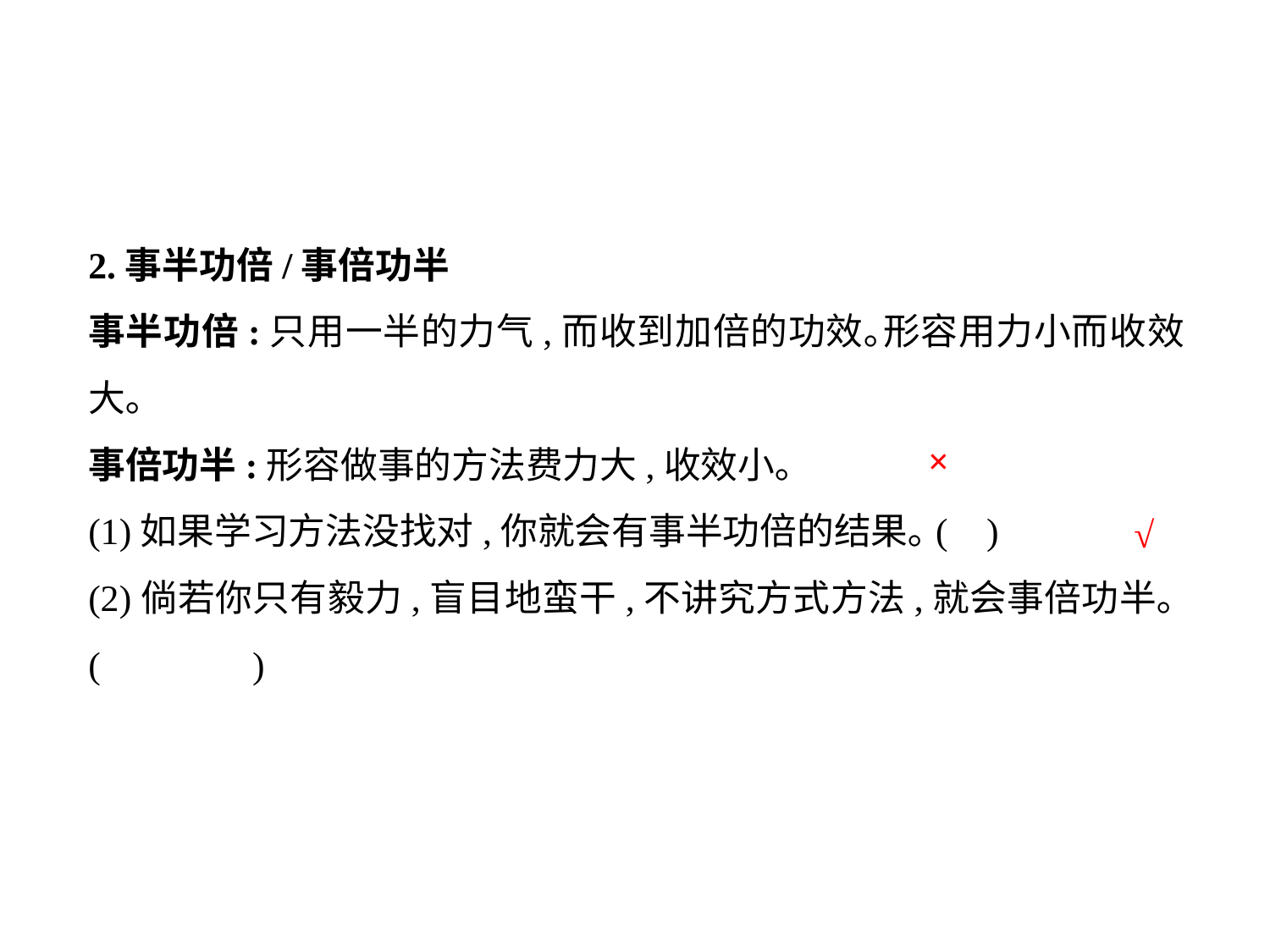

2.事半功倍/事倍功半
事半功倍:只用一半的力气,而收到加倍的功效｡形容用力小而收效大｡
事倍功半:形容做事的方法费力大,收效小｡
(1)如果学习方法没找对,你就会有事半功倍的结果｡(	 )
(2)倘若你只有毅力,盲目地蛮干,不讲究方式方法,就会事倍功半｡(	    )
×
√